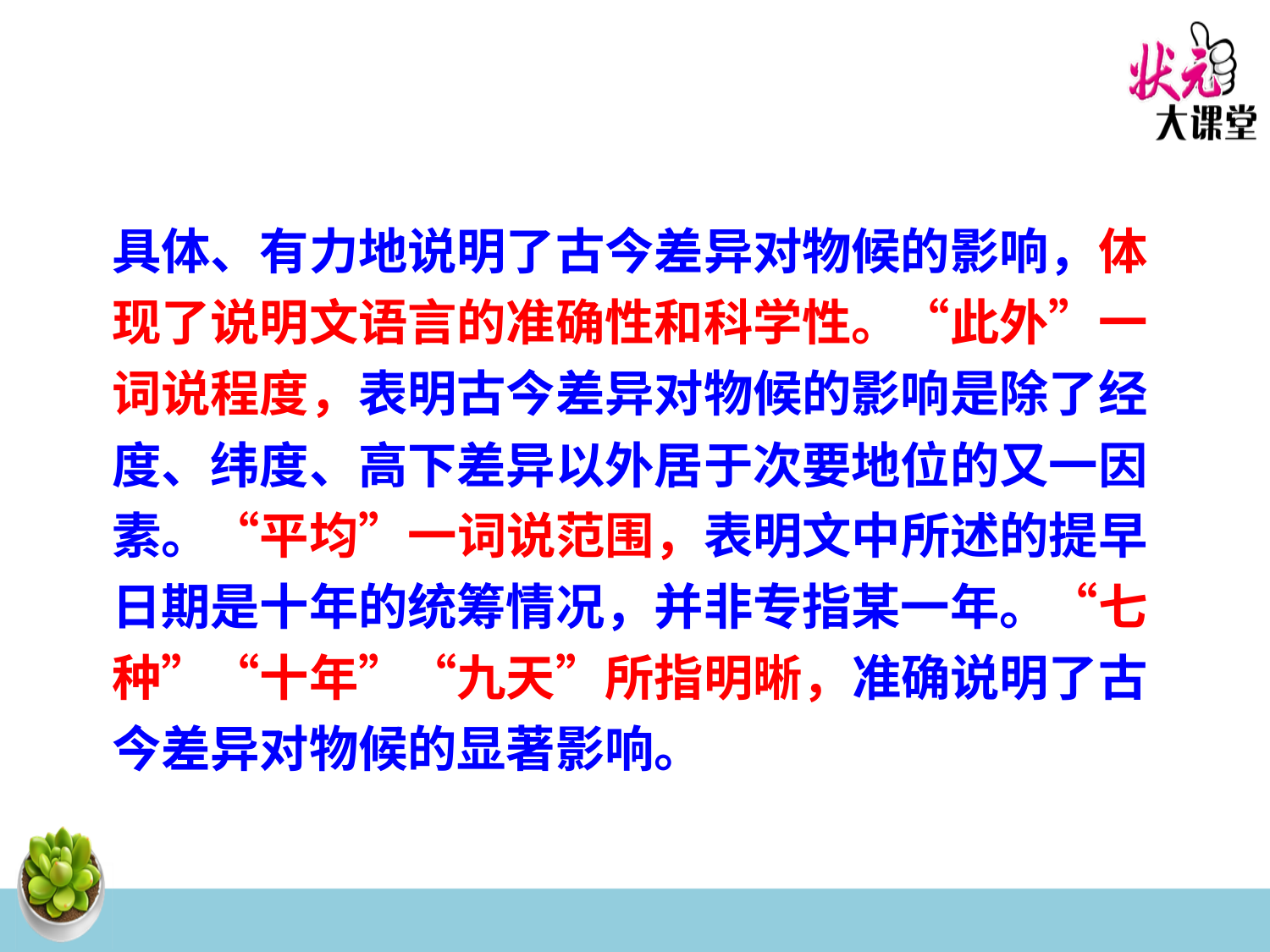

具体、有力地说明了古今差异对物候的影响，体现了说明文语言的准确性和科学性。“此外”一
词说程度，表明古今差异对物候的影响是除了经度、纬度、高下差异以外居于次要地位的又一因素。“平均”一词说范围，表明文中所述的提早日期是十年的统筹情况，并非专指某一年。“七种”“十年”“九天”所指明晰，准确说明了古今差异对物候的显著影响。